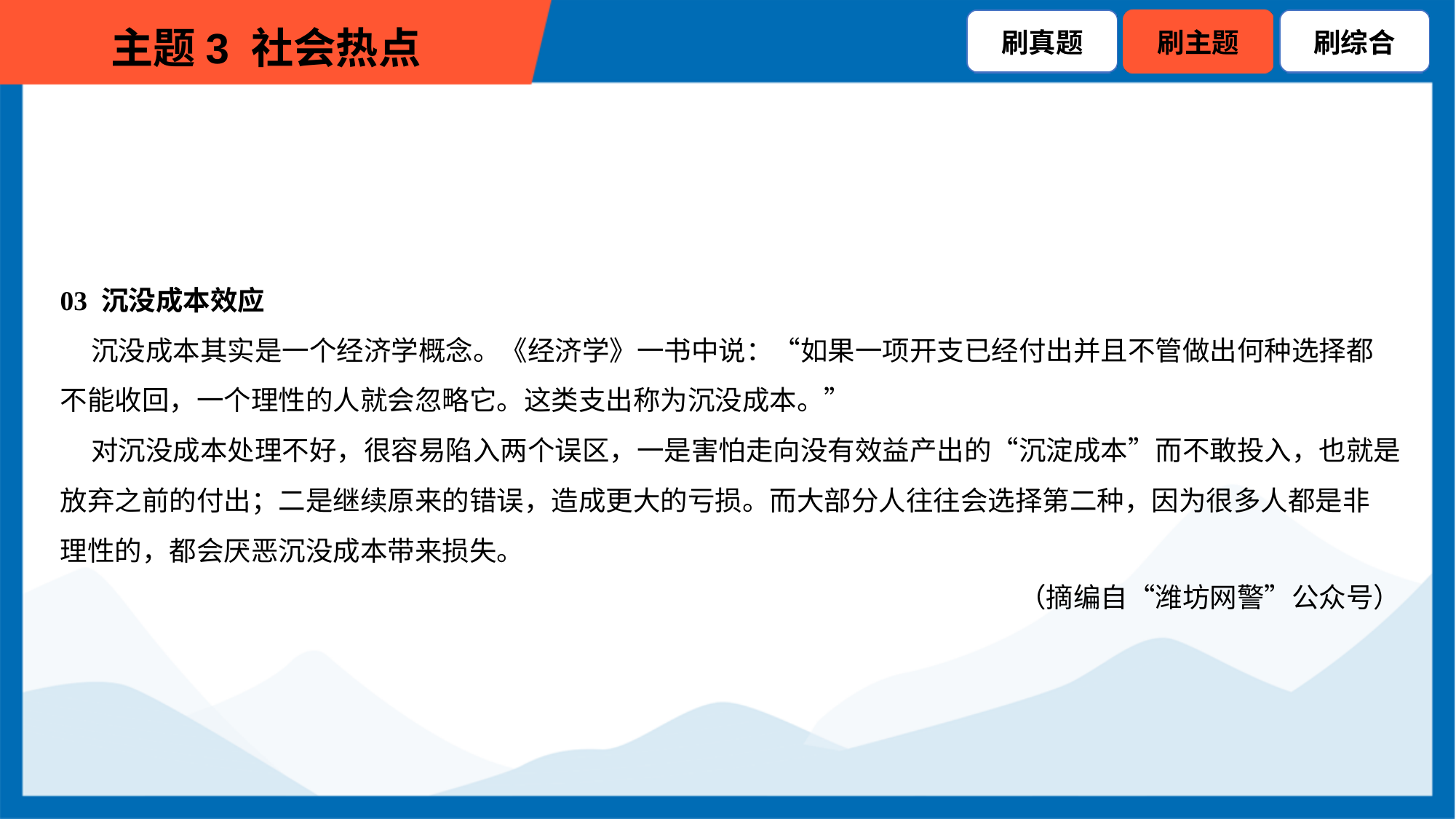

03 沉没成本效应
    沉没成本其实是一个经济学概念。《经济学》一书中说：“如果一项开支已经付出并且不管做出何种选择都
不能收回，一个理性的人就会忽略它。这类支出称为沉没成本。”
    对沉没成本处理不好，很容易陷入两个误区，一是害怕走向没有效益产出的“沉淀成本”而不敢投入，也就是
放弃之前的付出；二是继续原来的错误，造成更大的亏损。而大部分人往往会选择第二种，因为很多人都是非
理性的，都会厌恶沉没成本带来损失。
（摘编自“潍坊网警”公众号）